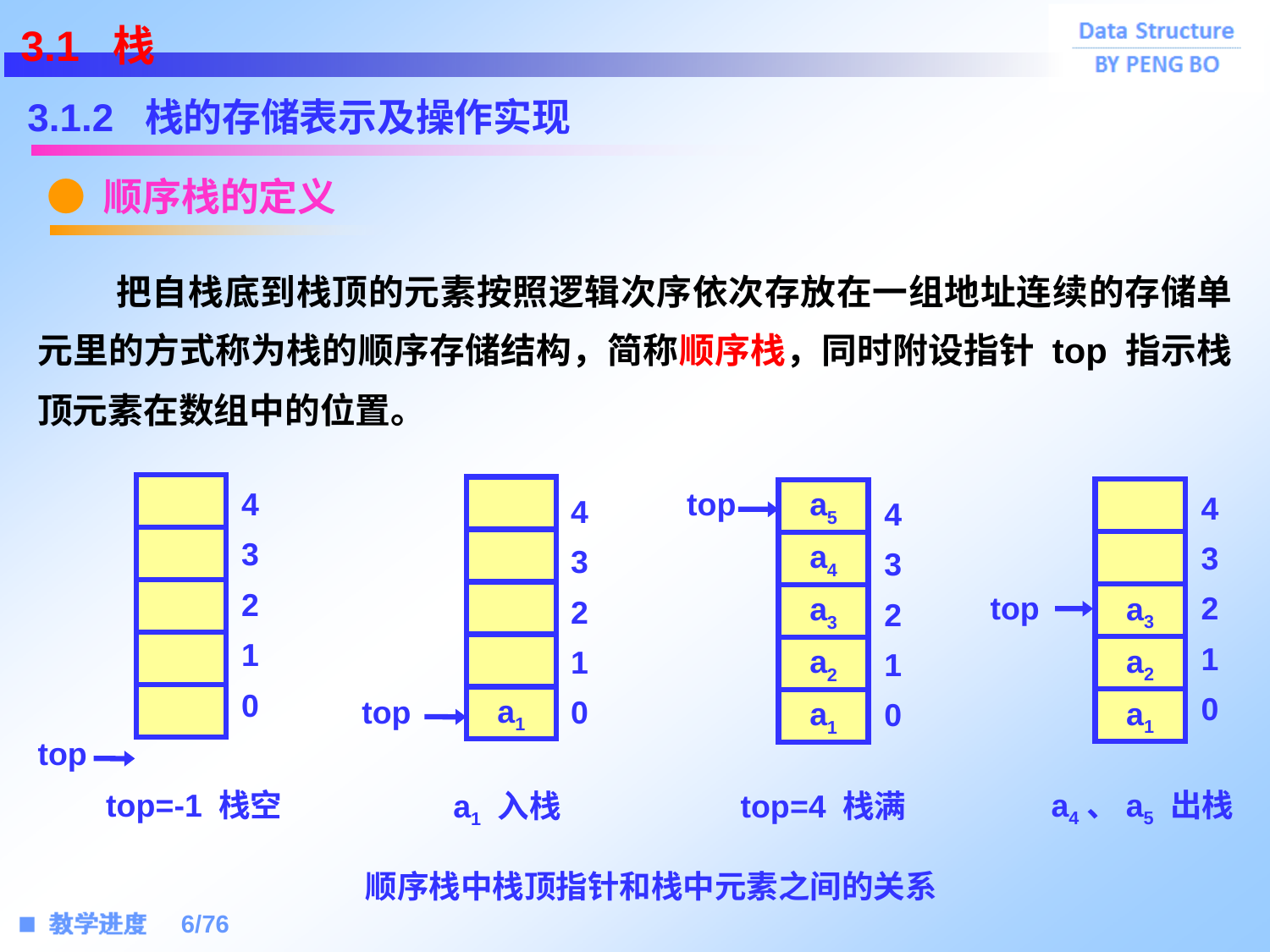

3.1  栈

3.1.2  栈的存储表示及操作实现

● 顺序栈的定义

        把自栈底到栈顶的元素按照逻辑次序依次存放在一组地址连续的存储单元里的方式称为栈的顺序存储结构，简称顺序栈，同时附设指针 top 指示栈顶元素在数组中的位置。

a1
4
3
2
1
0
top

a3
a2
a1
a5
a4
a3
a2
a1
4
3
2
1
0
4
3
2
1
0
4
3
2
1
0

top

top

top

top=-1 栈空
a4、a5 出栈
a1 入栈
top=4 栈满
顺序栈中栈顶指针和栈中元素之间的关系